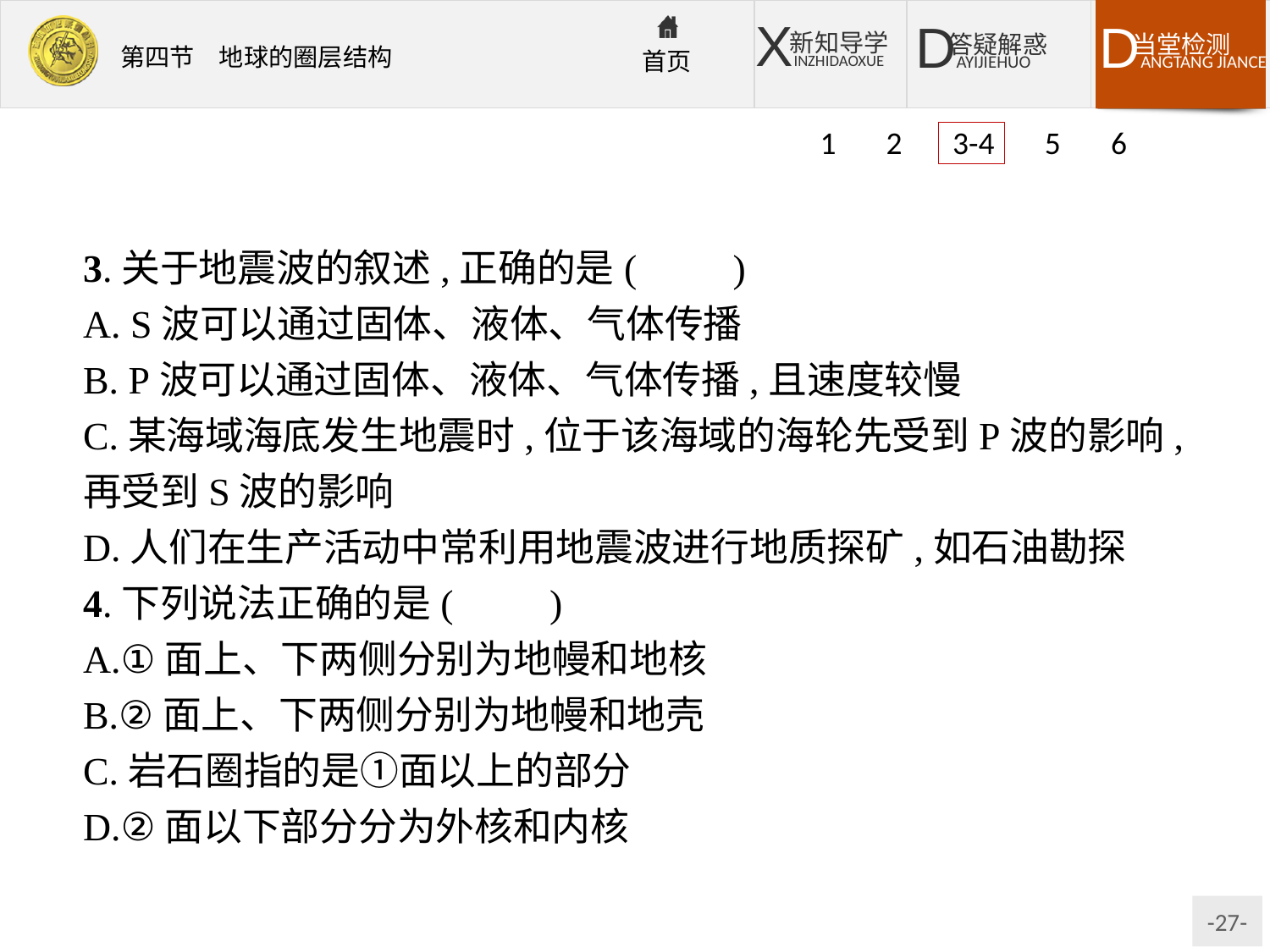

1       2       3-4       5       6

3.关于地震波的叙述,正确的是(　　)
A. S波可以通过固体、液体、气体传播
B. P波可以通过固体、液体、气体传播,且速度较慢
C.某海域海底发生地震时,位于该海域的海轮先受到P波的影响,再受到S波的影响
D.人们在生产活动中常利用地震波进行地质探矿,如石油勘探
4.下列说法正确的是(　　)
A.①面上、下两侧分别为地幔和地核
B.②面上、下两侧分别为地幔和地壳
C.岩石圈指的是①面以上的部分
D.②面以下部分分为外核和内核